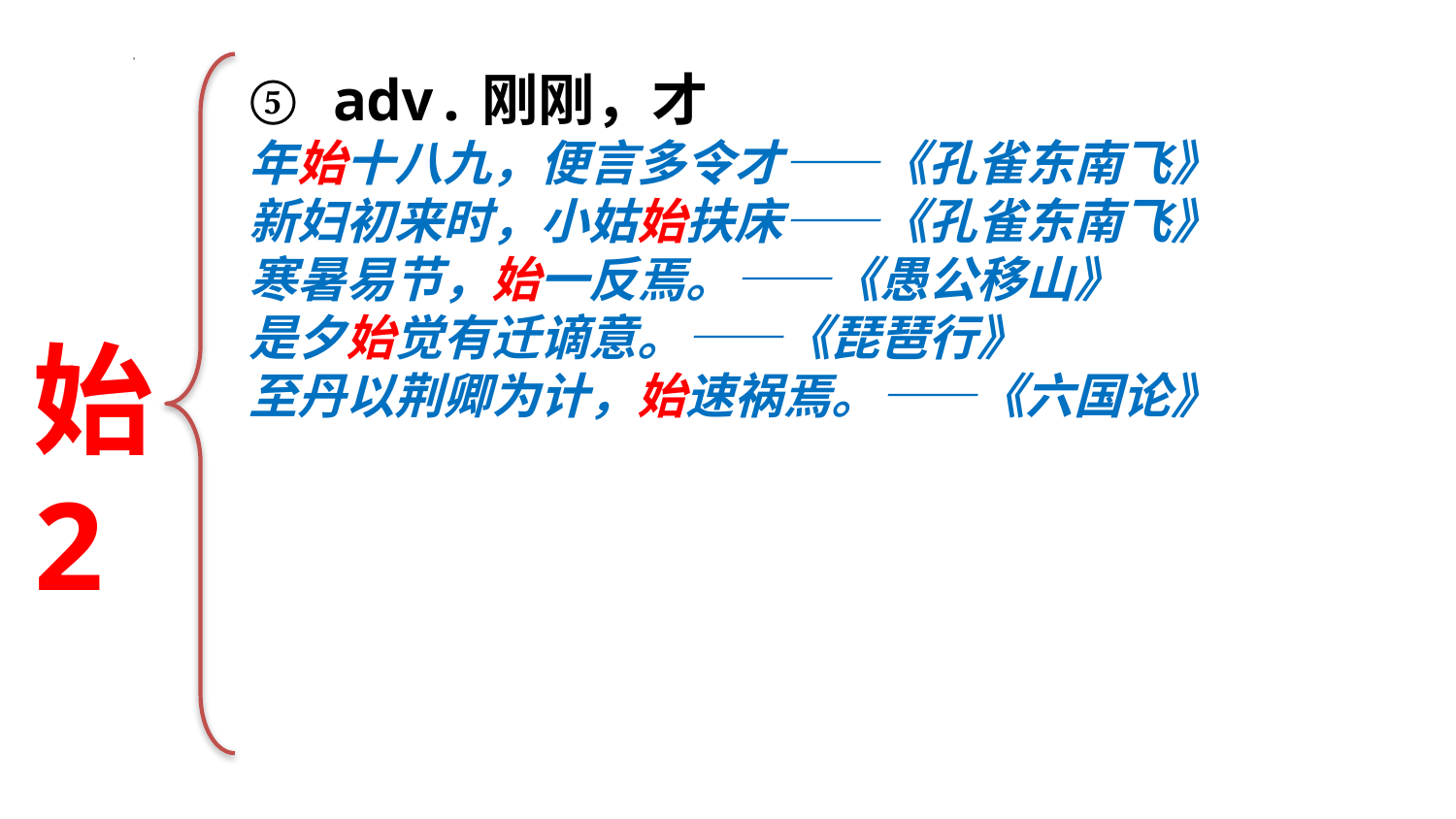

⑤ adv.刚刚，才
年始十八九，便言多令才——《孔雀东南飞》
新妇初来时，小姑始扶床——《孔雀东南飞》
寒暑易节，始一反焉。——《愚公移山》
是夕始觉有迁谪意。——《琵琶行》
至丹以荆卿为计，始速祸焉。——《六国论》

始
2